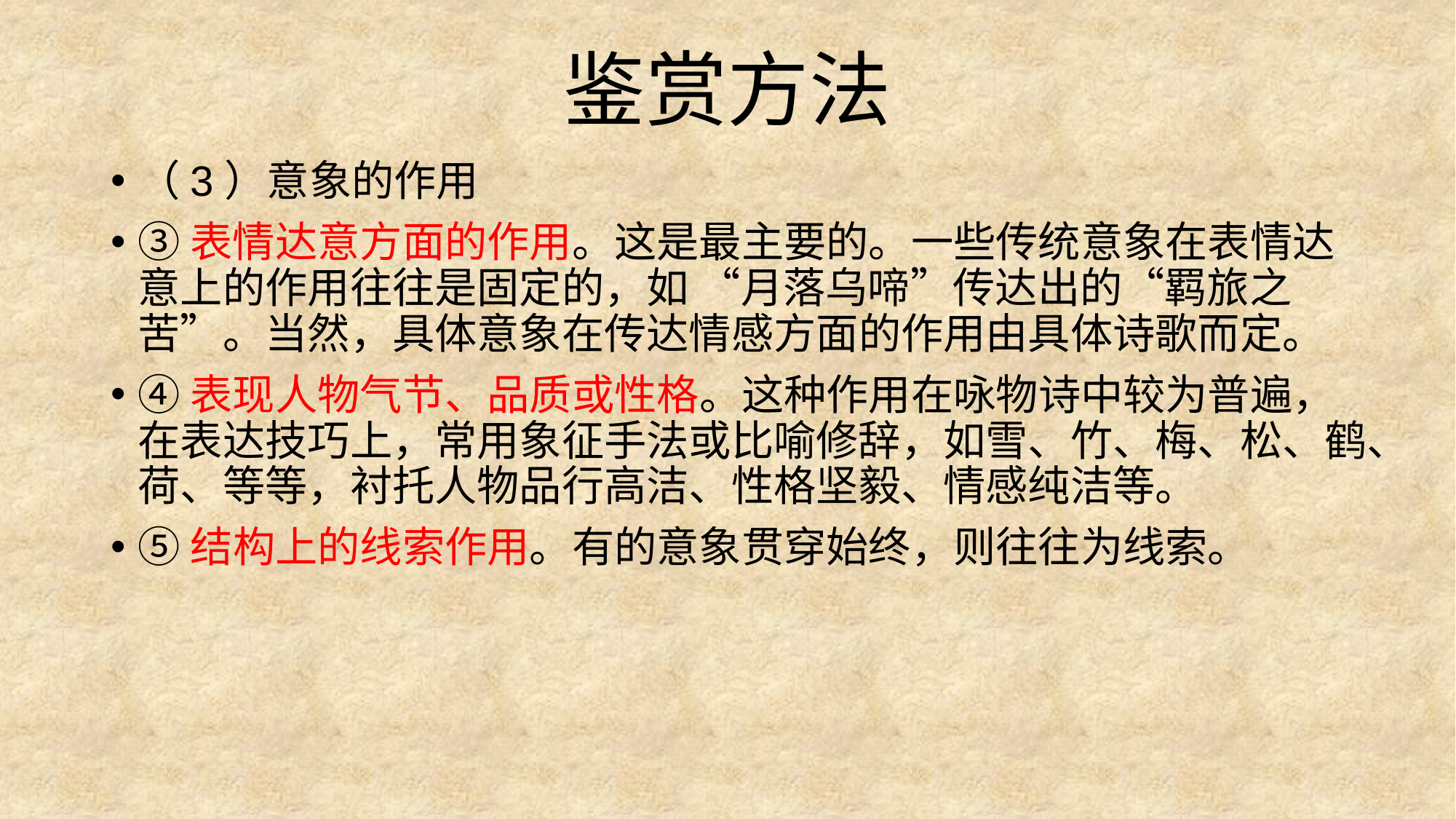

# 鉴赏方法
（3）意象的作用
③表情达意方面的作用。这是最主要的。一些传统意象在表情达意上的作用往往是固定的，如 “月落乌啼”传达出的“羁旅之苦”。当然，具体意象在传达情感方面的作用由具体诗歌而定。
④表现人物气节、品质或性格。这种作用在咏物诗中较为普遍，在表达技巧上，常用象征手法或比喻修辞，如雪、竹、梅、松、鹤、荷、等等，衬托人物品行高洁、性格坚毅、情感纯洁等。
⑤结构上的线索作用。有的意象贯穿始终，则往往为线索。